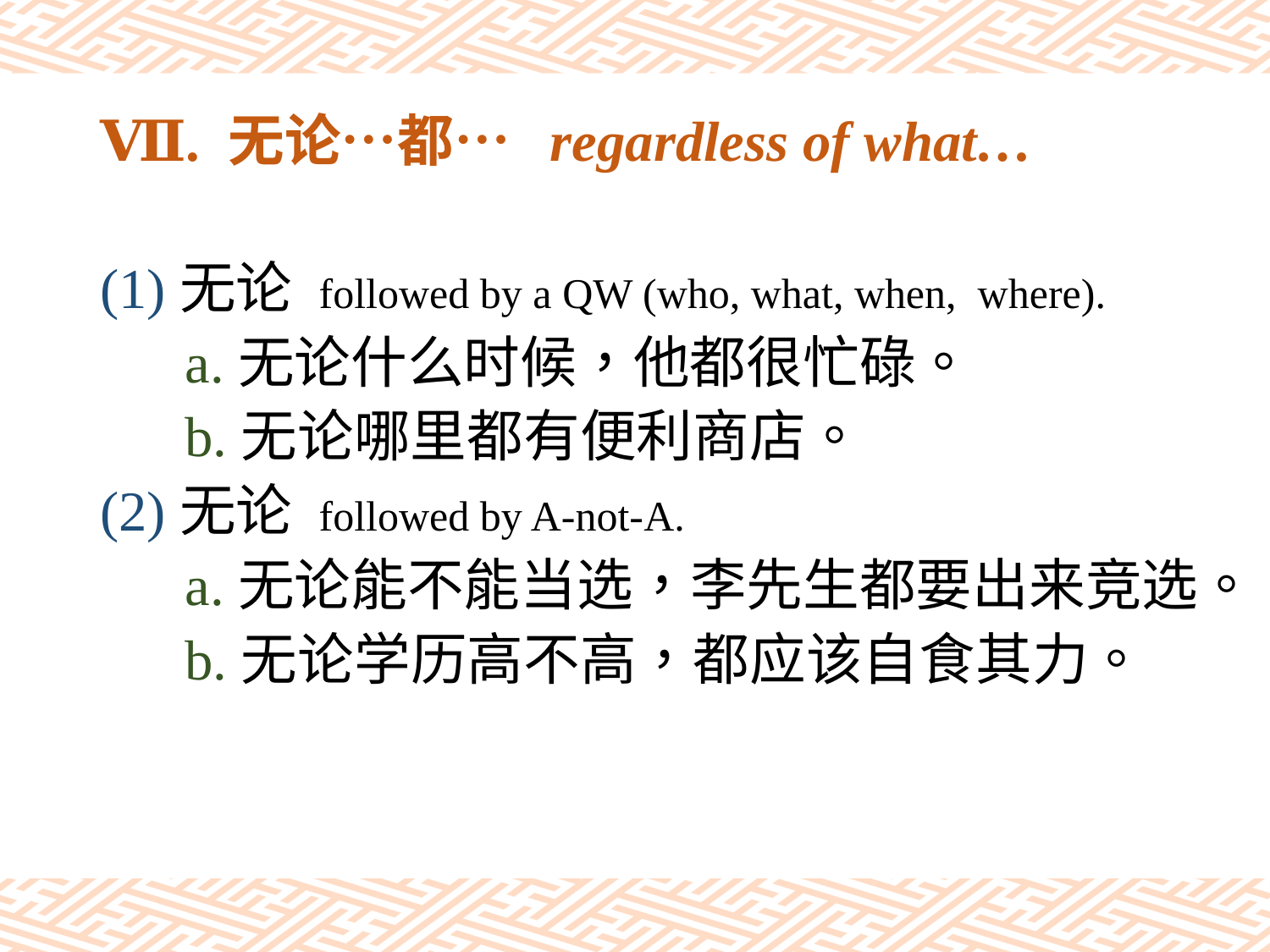

# Ⅶ. 无论…都…  regardless of what…
(1)无论 followed by a QW (who, what, when,  where).
      a.无论什么时候，他都很忙碌。
      b.无论哪里都有便利商店。
(2)无论 followed by A-not-A.
      a.无论能不能当选，李先生都要出来竞选。
      b.无论学历高不高，都应该自食其力。